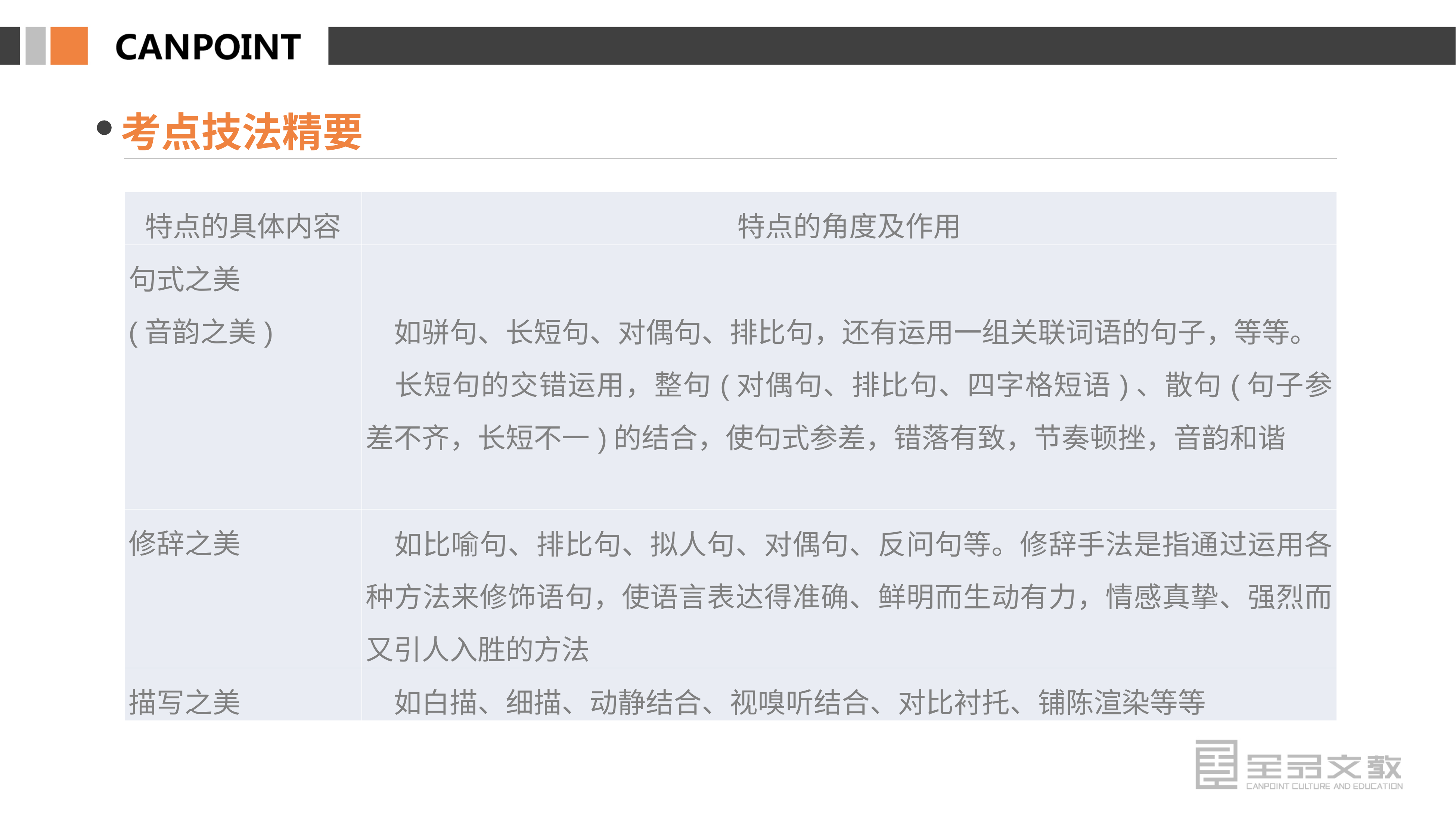

考点技法精要

| 特点的具体内容 | 特点的角度及作用 |
| --- | --- |
| 句式之美 (音韵之美) | 如骈句、长短句、对偶句、排比句，还有运用一组关联词语的句子，等等。 　长短句的交错运用，整句(对偶句、排比句、四字格短语)、散句(句子参差不齐，长短不一)的结合，使句式参差，错落有致，节奏顿挫，音韵和谐 |
| 修辞之美 | 如比喻句、排比句、拟人句、对偶句、反问句等。修辞手法是指通过运用各种方法来修饰语句，使语言表达得准确、鲜明而生动有力，情感真挚、强烈而又引人入胜的方法 |
| 描写之美 | 如白描、细描、动静结合、视嗅听结合、对比衬托、铺陈渲染等等 |